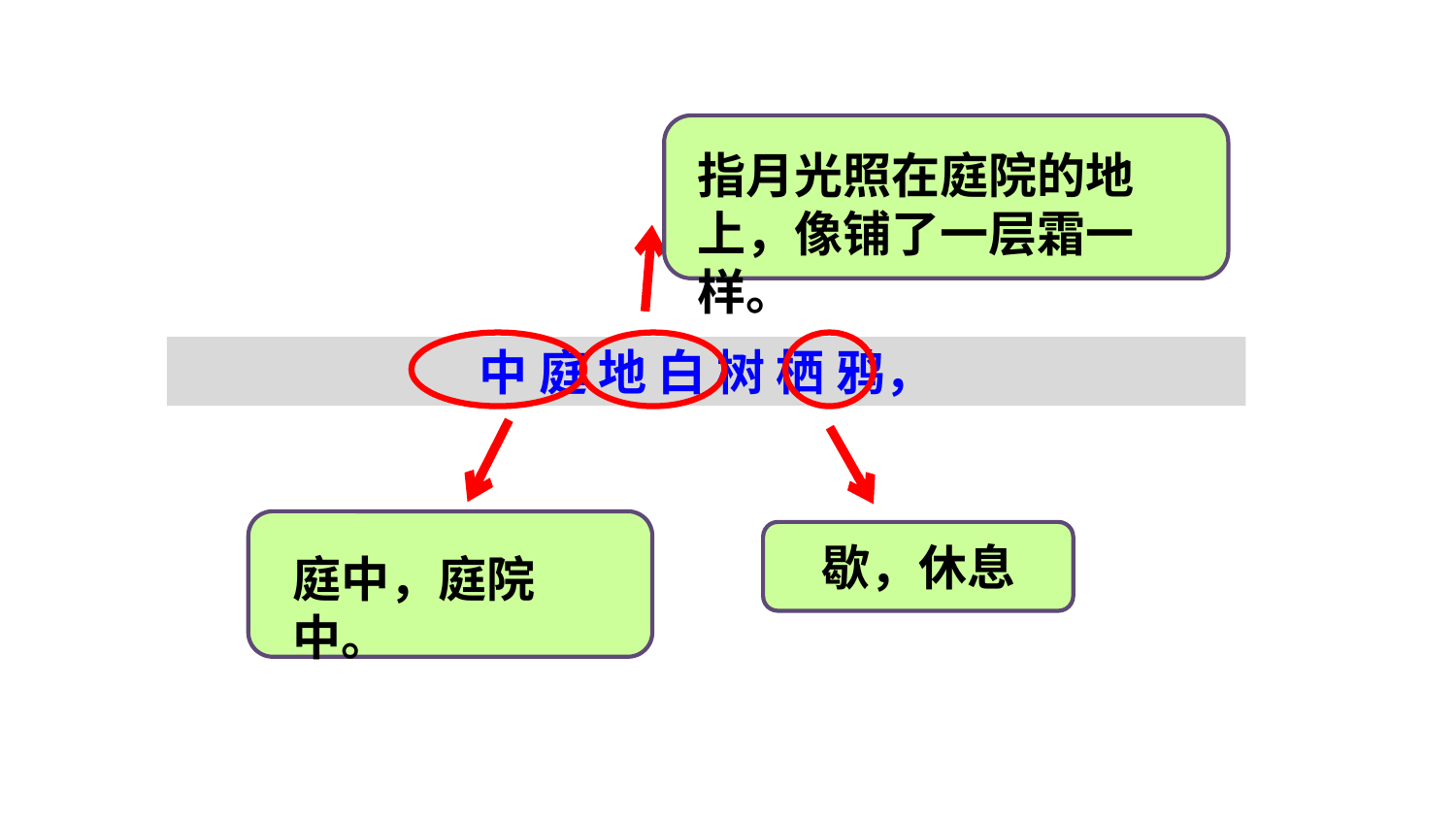

指月光照在庭院的地上，像铺了一层霜一样。

中 庭 地 白 树 栖 鸦，

庭中，庭院中。

歇，休息